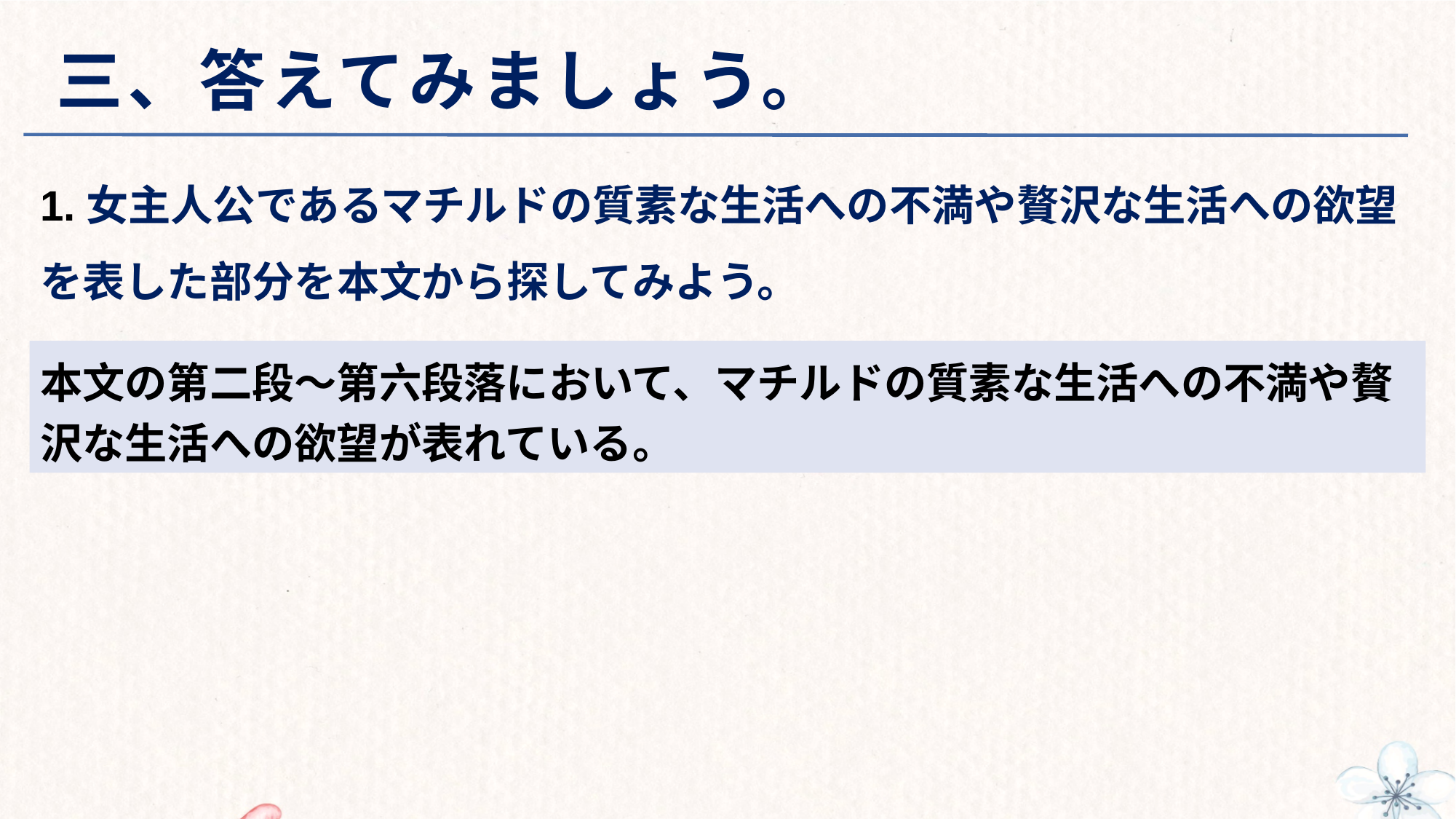

# 三、答えてみましょう。
1.女主人公であるマチルドの質素な生活への不満や贅沢な生活への欲望を表した部分を本文から探してみよう。
本文の第二段～第六段落において、マチルドの質素な生活への不満や贅沢な生活への欲望が表れている。